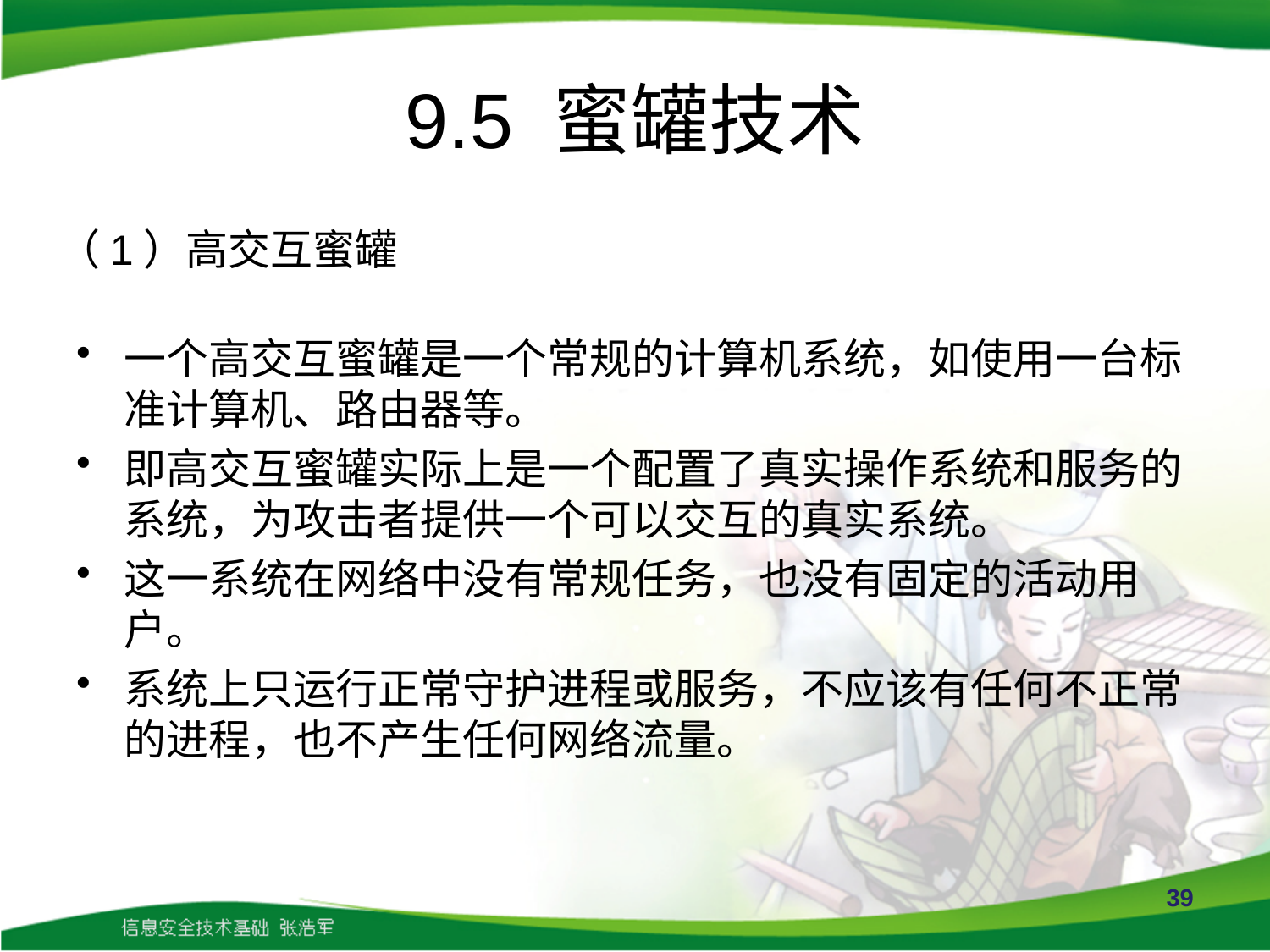

# 9.5 蜜罐技术
（1）高交互蜜罐
一个高交互蜜罐是一个常规的计算机系统，如使用一台标准计算机、路由器等。
即高交互蜜罐实际上是一个配置了真实操作系统和服务的系统，为攻击者提供一个可以交互的真实系统。
这一系统在网络中没有常规任务，也没有固定的活动用户。
系统上只运行正常守护进程或服务，不应该有任何不正常的进程，也不产生任何网络流量。
39